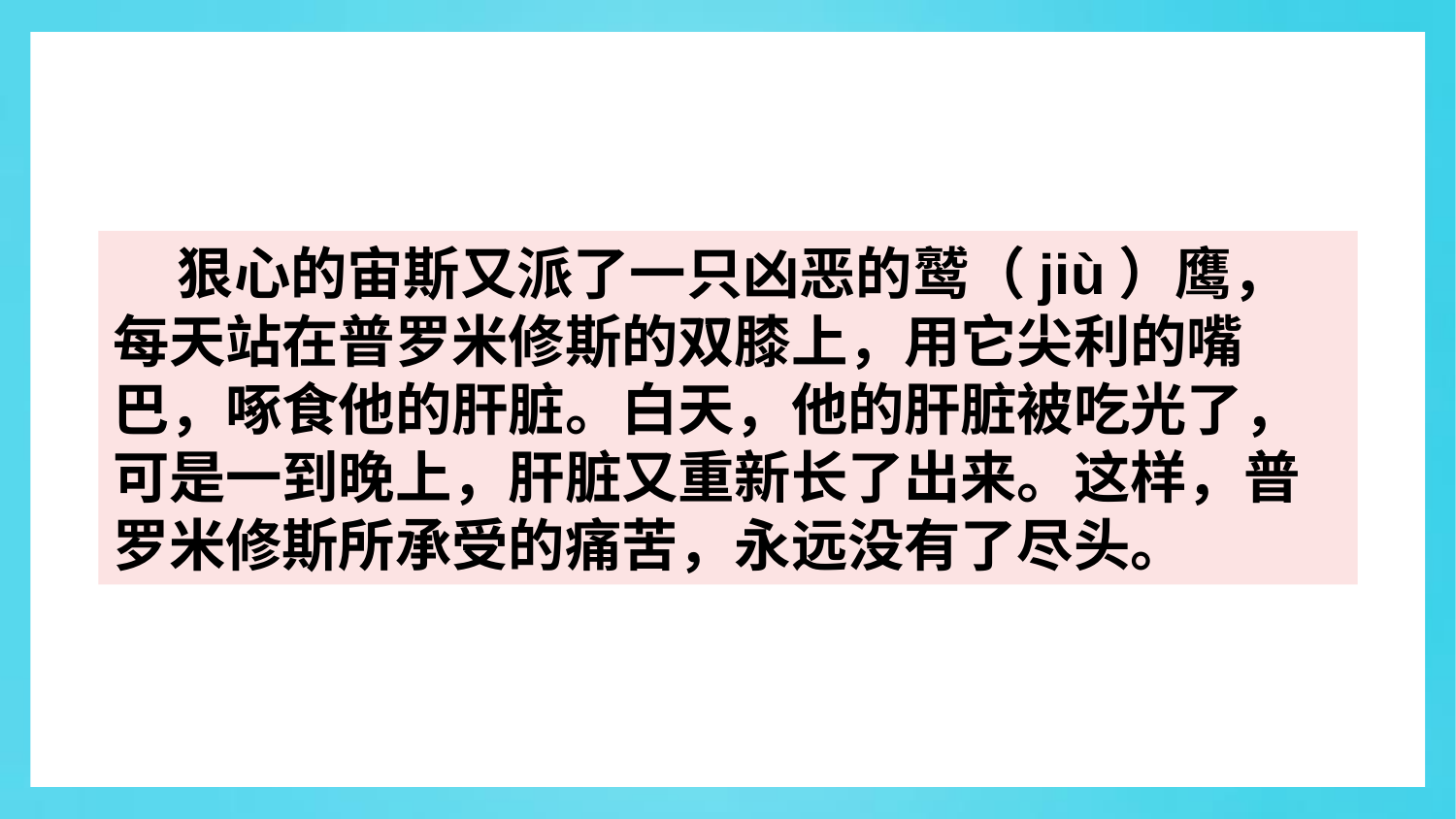

狠心的宙斯又派了一只凶恶的鹫（jiù）鹰，每天站在普罗米修斯的双膝上，用它尖利的嘴巴，啄食他的肝脏。白天，他的肝脏被吃光了，可是一到晚上，肝脏又重新长了出来。这样，普罗米修斯所承受的痛苦，永远没有了尽头。